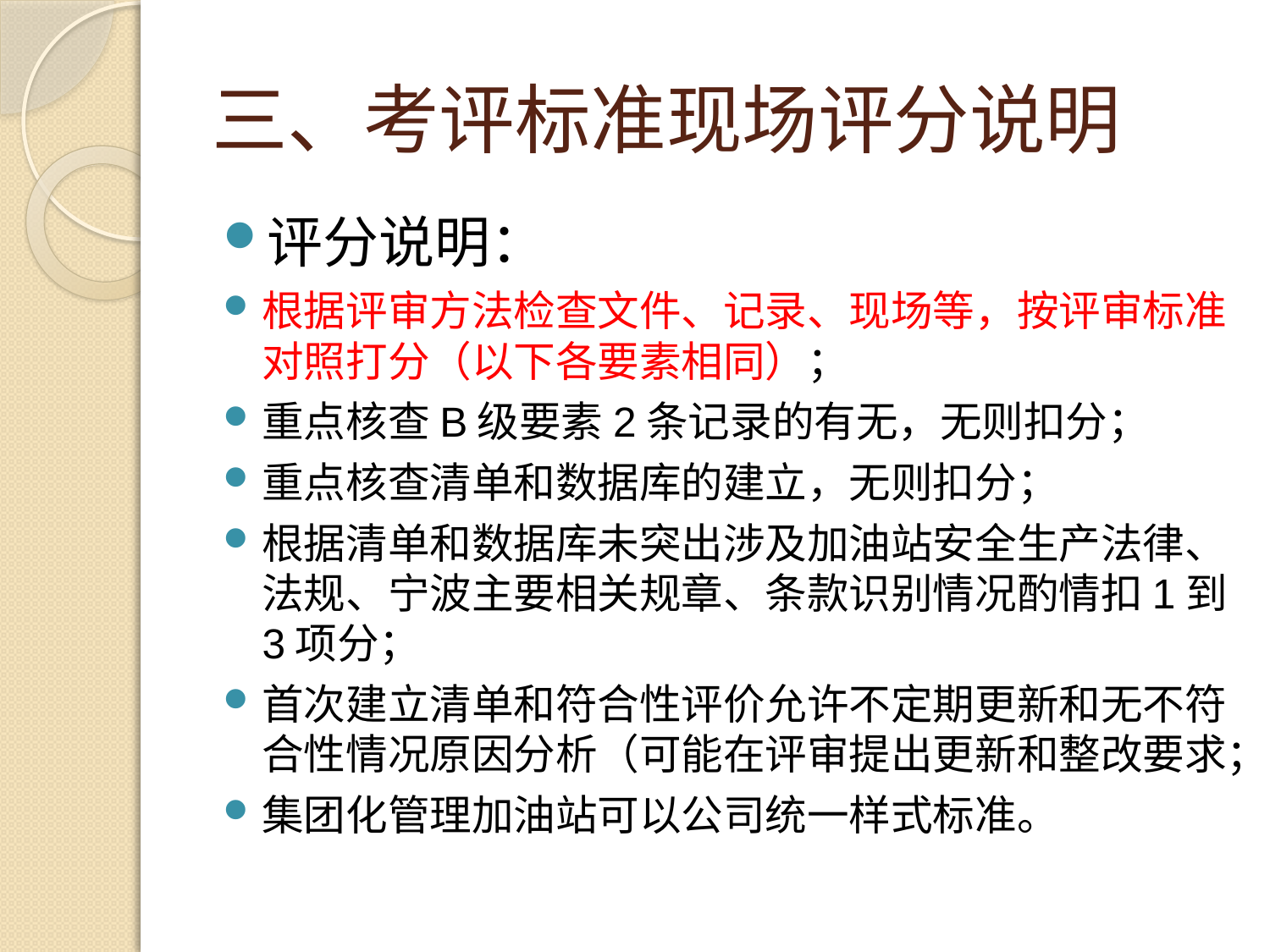

# 三、考评标准现场评分说明
评分说明：
根据评审方法检查文件、记录、现场等，按评审标准对照打分（以下各要素相同）；
重点核查B级要素2条记录的有无，无则扣分；
重点核查清单和数据库的建立，无则扣分；
根据清单和数据库未突出涉及加油站安全生产法律、法规、宁波主要相关规章、条款识别情况酌情扣1到3项分；
首次建立清单和符合性评价允许不定期更新和无不符合性情况原因分析（可能在评审提出更新和整改要求；
集团化管理加油站可以公司统一样式标准。